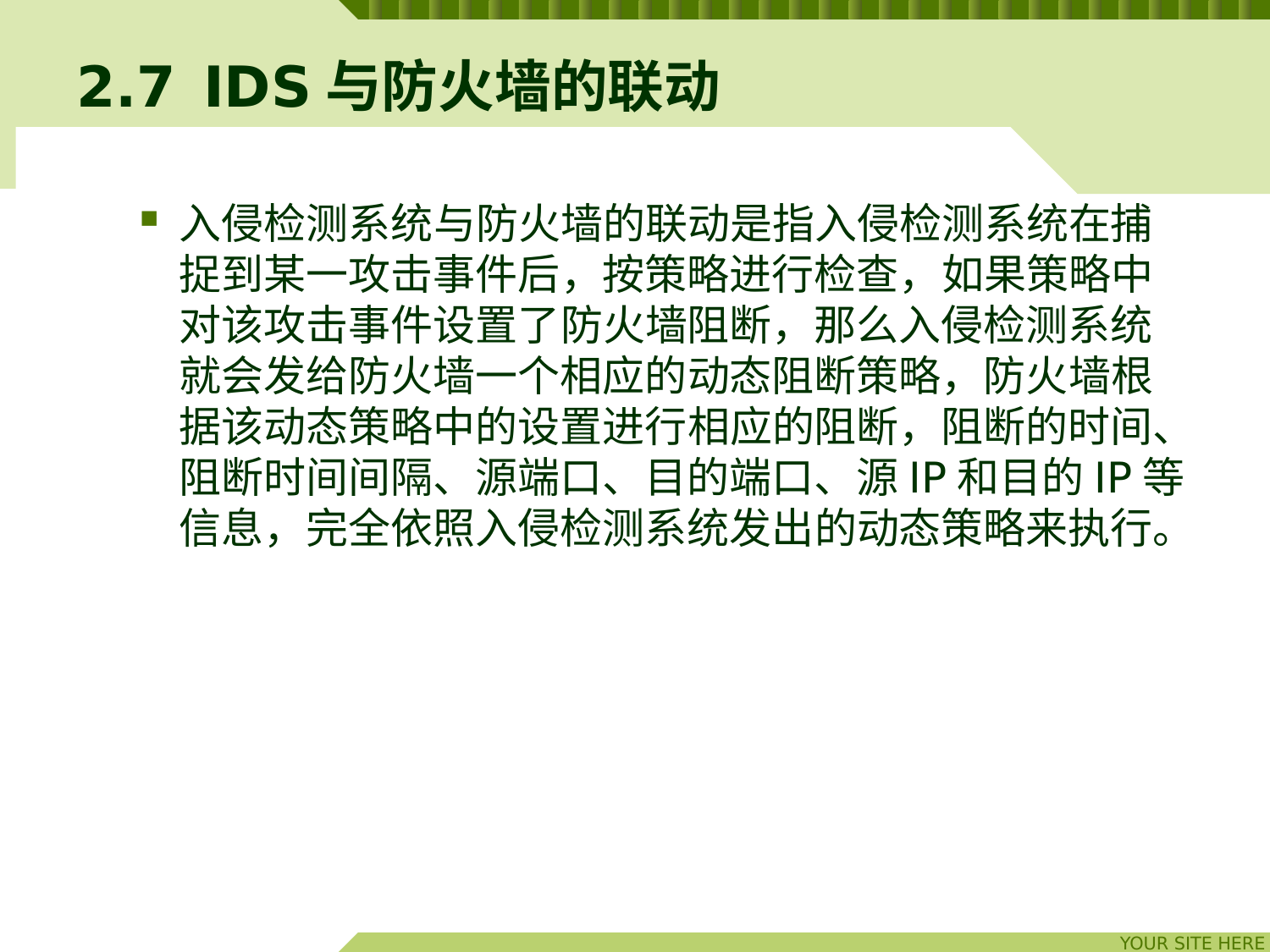

# 2.7	IDS与防火墙的联动
入侵检测系统与防火墙的联动是指入侵检测系统在捕捉到某一攻击事件后，按策略进行检查，如果策略中对该攻击事件设置了防火墙阻断，那么入侵检测系统就会发给防火墙一个相应的动态阻断策略，防火墙根据该动态策略中的设置进行相应的阻断，阻断的时间、阻断时间间隔、源端口、目的端口、源IP和目的IP等信息，完全依照入侵检测系统发出的动态策略来执行。